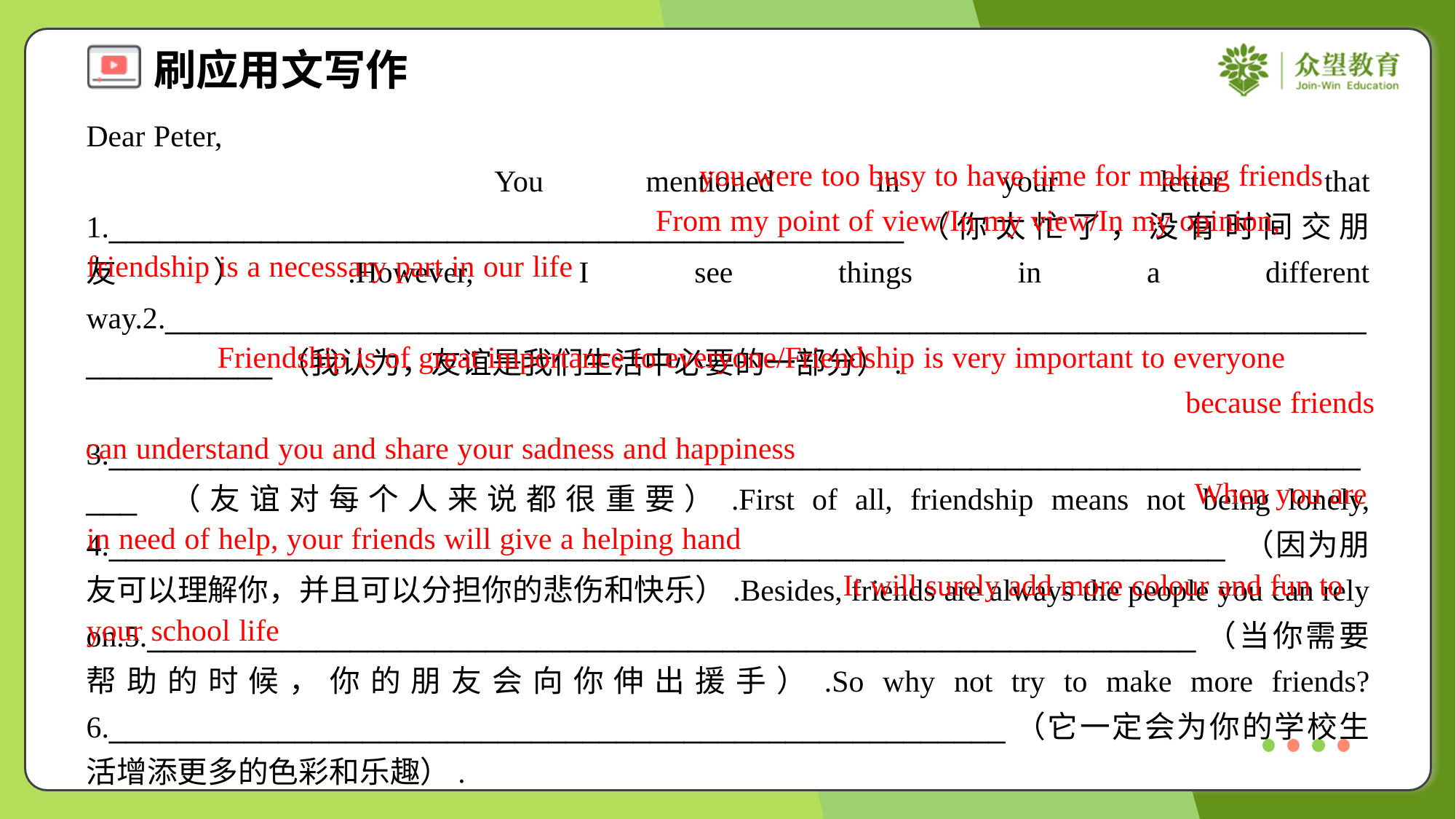

Dear Peter,
    You mentioned in your letter that 1._______________________________________________（你太忙了，没有时间交朋友）.However, I see things in a different way.2.__________________________________________________________________________________（我认为，友谊是我们生活中必要的一部分）.
    3._____________________________________________________________________________ （友谊对每个人来说都很重要）.First of all, friendship means not being lonely, 4.__________________________________________________________________ （因为朋友可以理解你，并且可以分担你的悲伤和快乐）.Besides, friends are always the people you can rely on.5.______________________________________________________________（当你需要帮助的时候，你的朋友会向你伸出援手）.So why not try to make more friends? 6._____________________________________________________（它一定会为你的学校生活增添更多的色彩和乐趣）.

you were too busy to have time for making friends
                                                                    From my point of view/In my view/In my opinion, friendship is a necessary part in our life
Friendship is of great importance to everyone/Friendship is very important to everyone
                                                                                                                                                because friends can understand you and share your sadness and happiness
                                                                                                                                                 When you are in need of help, your friends will give a helping hand
                                                                                                   It will surely add more colour and fun to your school life